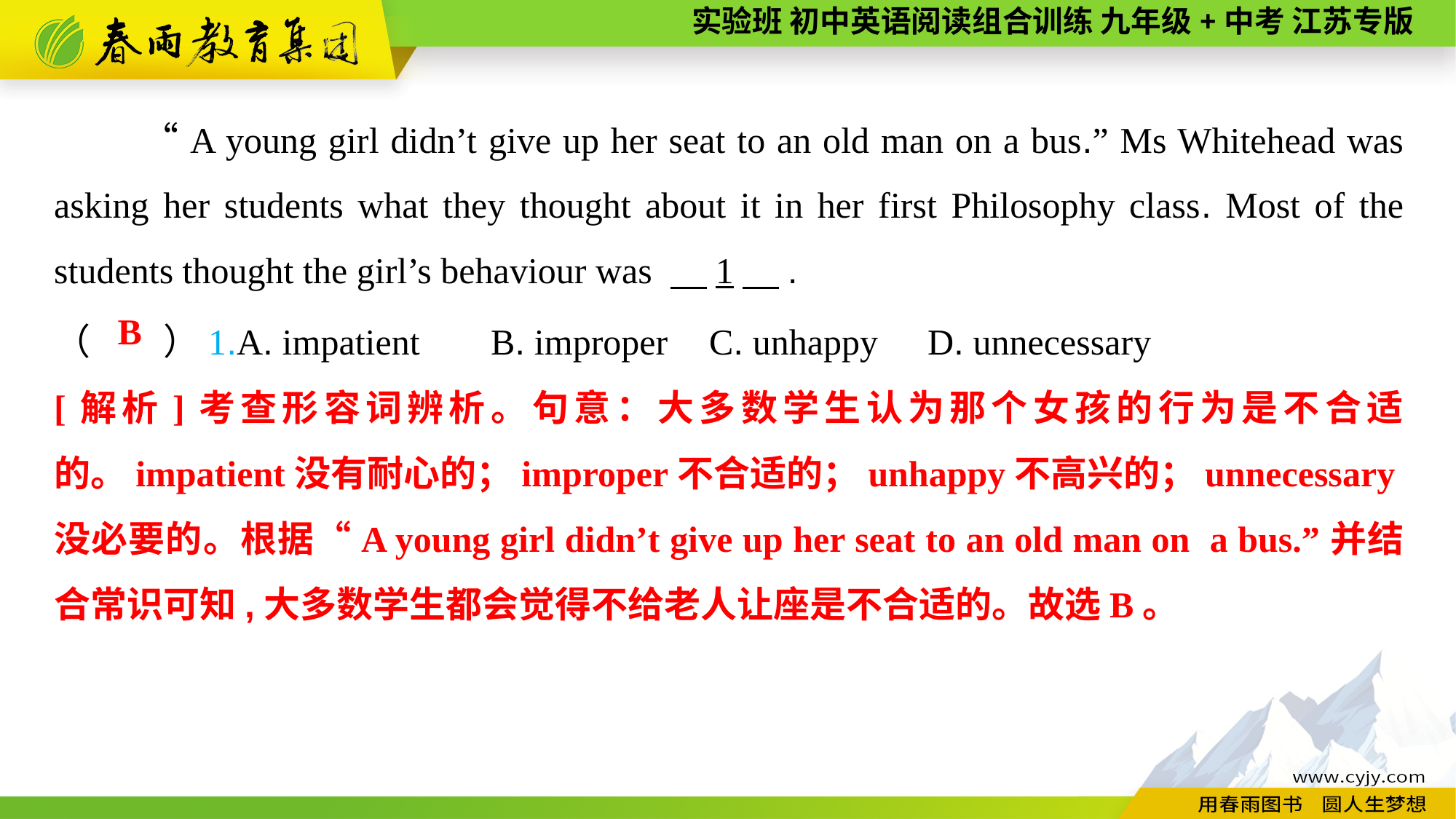

“A young girl didn’t give up her seat to an old man on a bus.” Ms Whitehead was asking her students what they thought about it in her first Philosophy class. Most of the students thought the girl’s behaviour was 　1　.
（　　）1.A. impatient	B. improper	C. unhappy	D. unnecessary
B
[解析]考查形容词辨析。句意：大多数学生认为那个女孩的行为是不合适的。impatient没有耐心的；improper不合适的；unhappy不高兴的；unnecessary没必要的。根据“A young girl didn’t give up her seat to an old man on  a bus.”并结合常识可知,大多数学生都会觉得不给老人让座是不合适的。故选B。